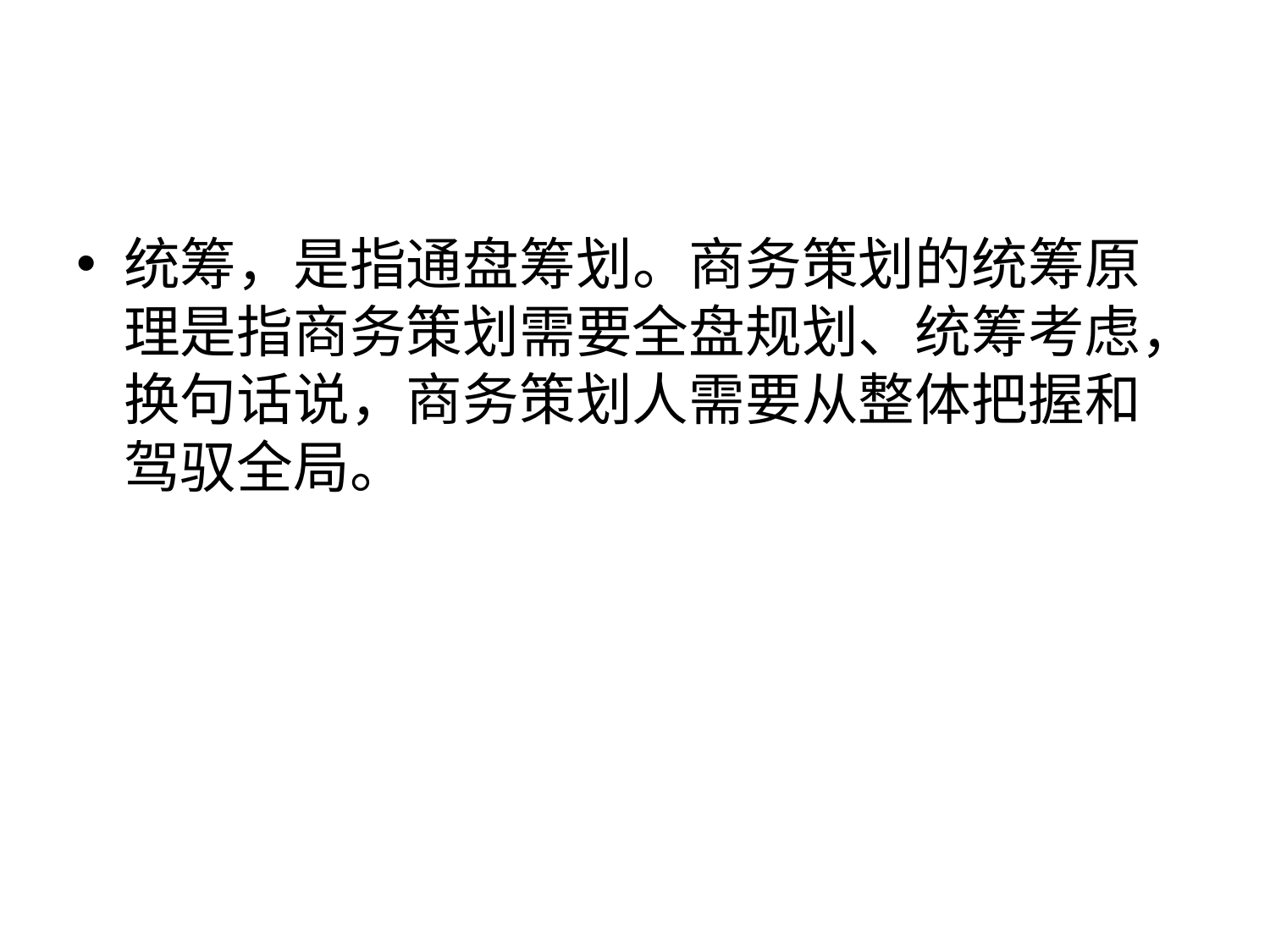

#
统筹，是指通盘筹划。商务策划的统筹原理是指商务策划需要全盘规划、统筹考虑，换句话说，商务策划人需要从整体把握和驾驭全局。